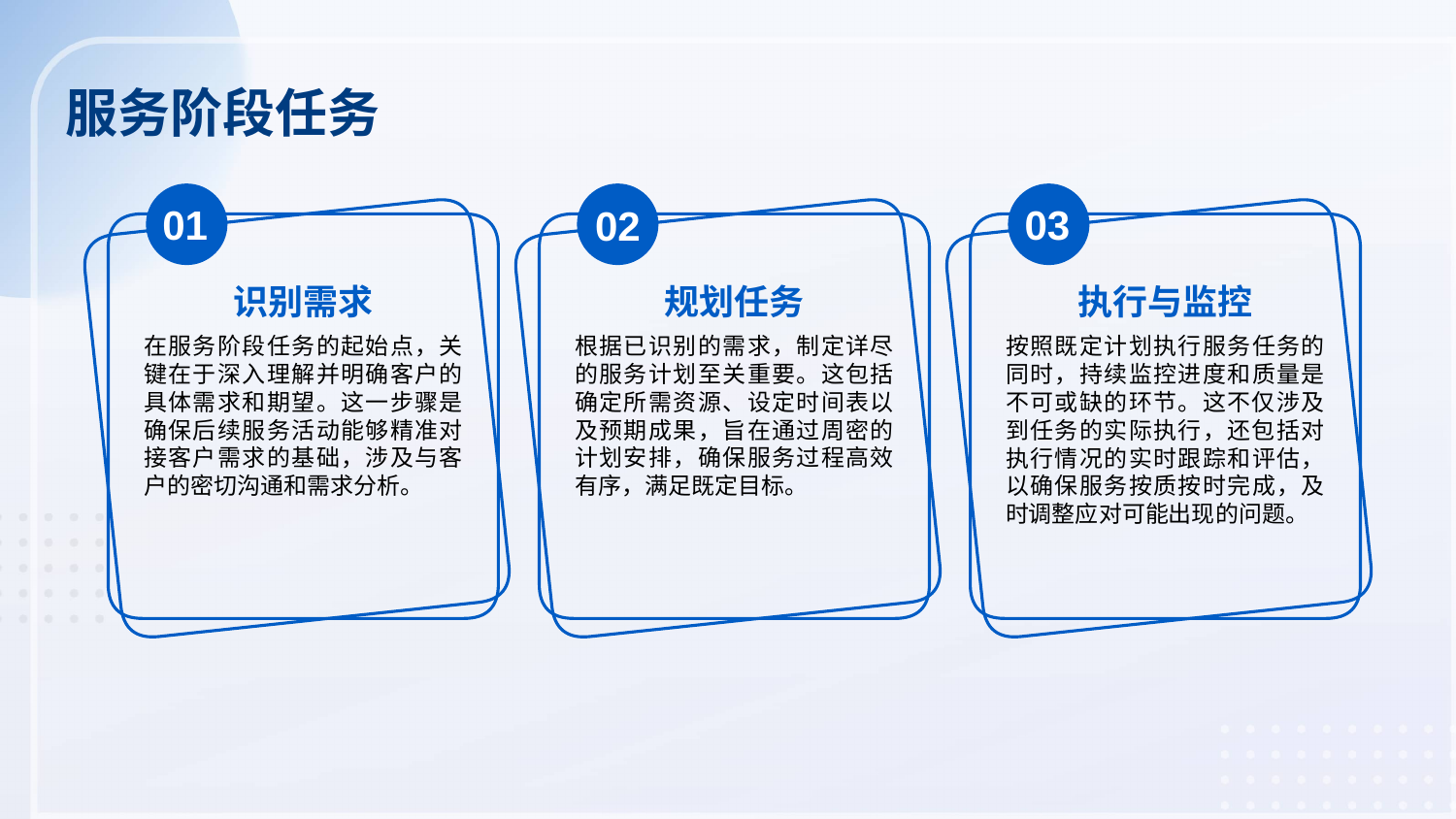

服务阶段任务
01
03
02

识别需求
规划任务
执行与监控
在服务阶段任务的起始点，关键在于深入理解并明确客户的具体需求和期望。这一步骤是确保后续服务活动能够精准对接客户需求的基础，涉及与客户的密切沟通和需求分析。
根据已识别的需求，制定详尽的服务计划至关重要。这包括确定所需资源、设定时间表以及预期成果，旨在通过周密的计划安排，确保服务过程高效有序，满足既定目标。
按照既定计划执行服务任务的同时，持续监控进度和质量是不可或缺的环节。这不仅涉及到任务的实际执行，还包括对执行情况的实时跟踪和评估，以确保服务按质按时完成，及时调整应对可能出现的问题。